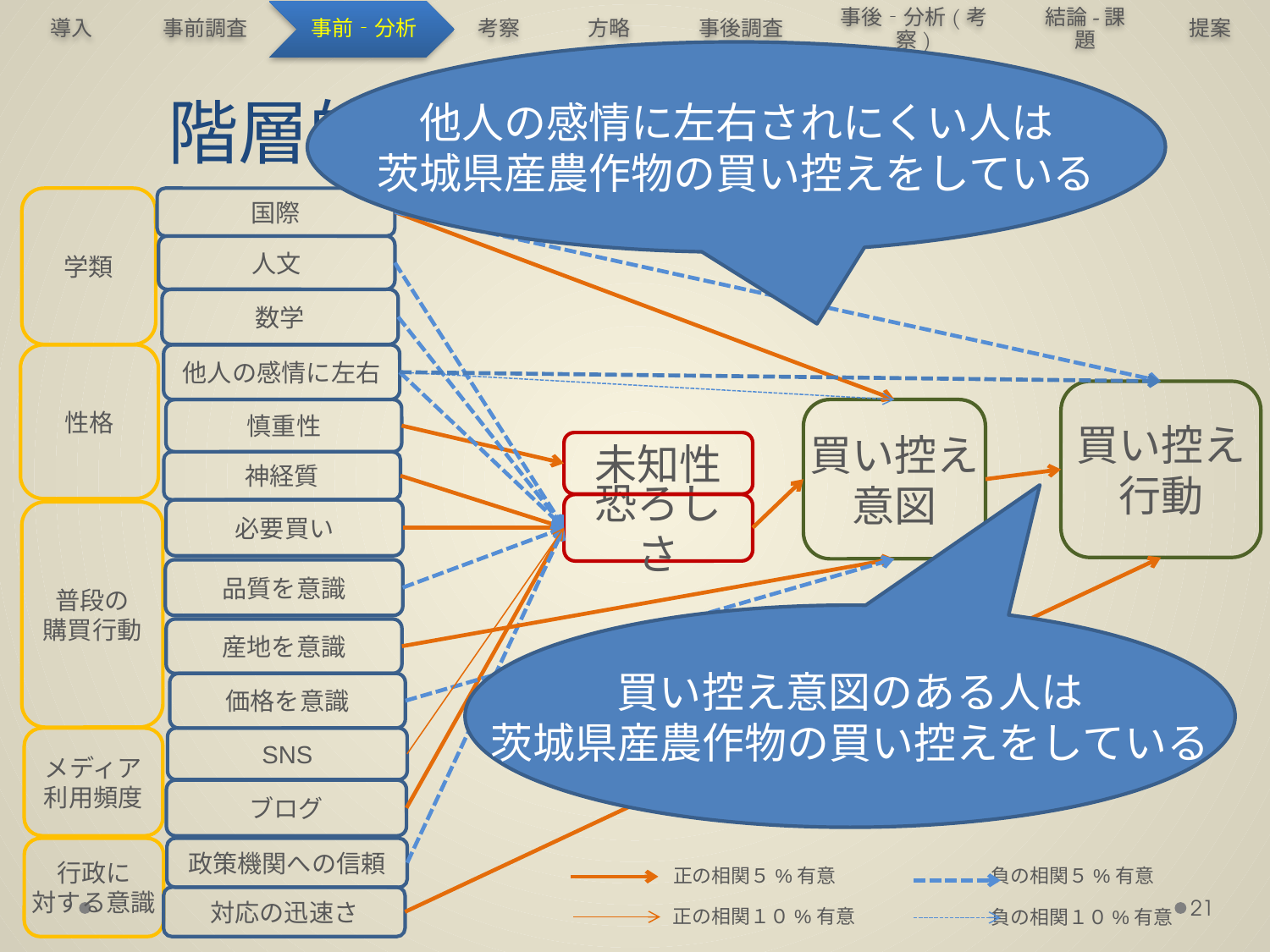

導入
事前調査
事前‐分析
考察
方略
事後調査
事後‐分析(考察)
結論-課題
提案
他人の感情に左右されにくい人は
茨城県産農作物の買い控えをしている
# 階層的重回帰分析　結果③
学類
国際
人文
数学
性格
他人の感情に左右
買い控え
行動
慎重性
買い控え
意図
未知性
神経質
恐ろしさ
必要買い
普段の
購買行動
品質を意識
買い控え意図のある人は
茨城県産農作物の買い控えをしている
産地を意識
価格を意識
メディア
利用頻度
SNS
ブログ
行政に
対する意識
政策機関への信頼
正の相関５%有意
負の相関５%有意
正の相関１０%有意
負の相関１０%有意
21
対応の迅速さ